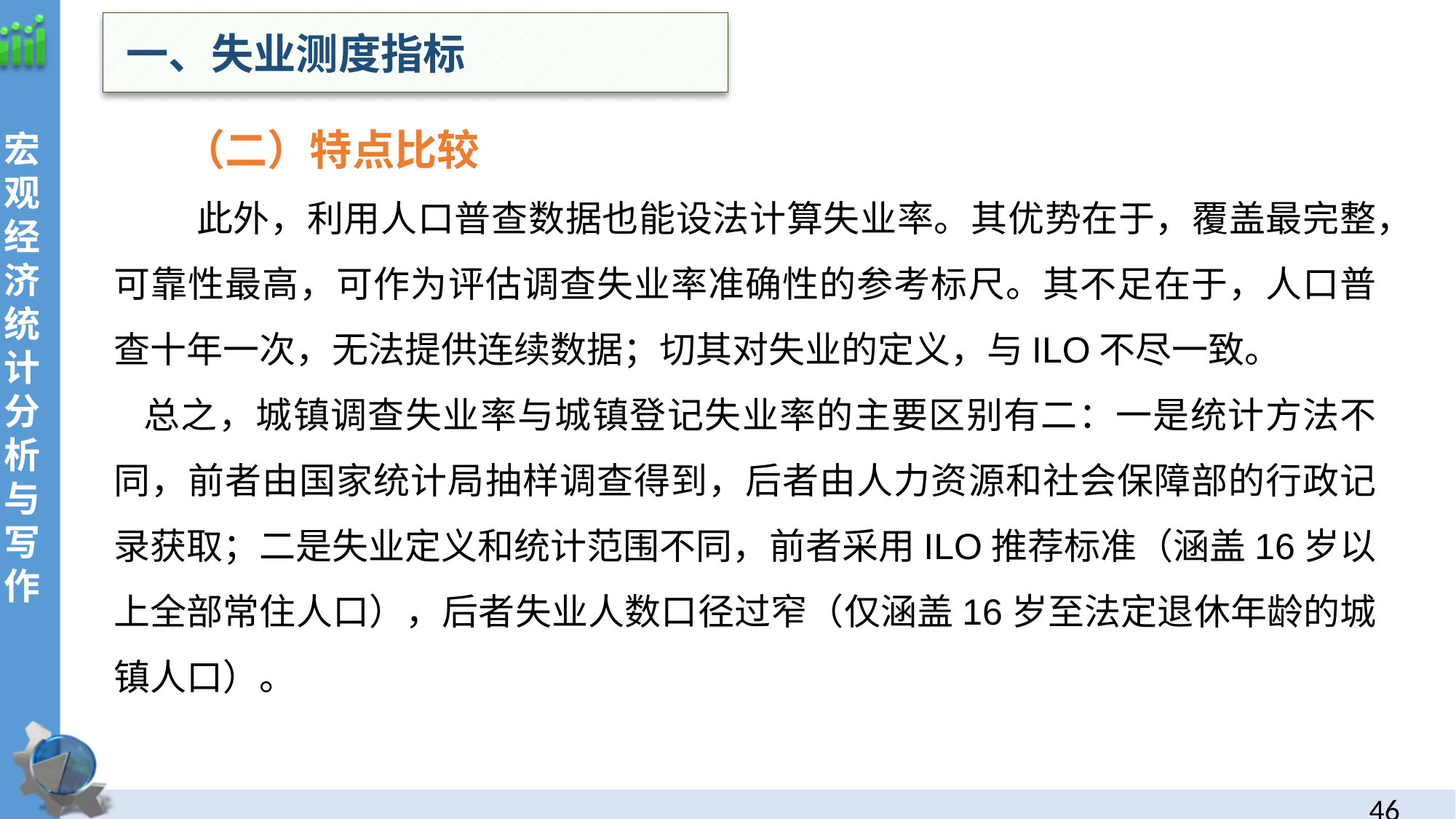

一、失业测度指标
   （二）特点比较
     此外，利用人口普查数据也能设法计算失业率。其优势在于，覆盖最完整，可靠性最高，可作为评估调查失业率准确性的参考标尺。其不足在于，人口普查十年一次，无法提供连续数据；切其对失业的定义，与ILO不尽一致。
总之，城镇调查失业率与城镇登记失业率的主要区别有二：一是统计方法不同，前者由国家统计局抽样调查得到，后者由人力资源和社会保障部的行政记录获取；二是失业定义和统计范围不同，前者采用ILO推荐标准（涵盖16岁以上全部常住人口），后者失业人数口径过窄（仅涵盖16岁至法定退休年龄的城镇人口）。

46